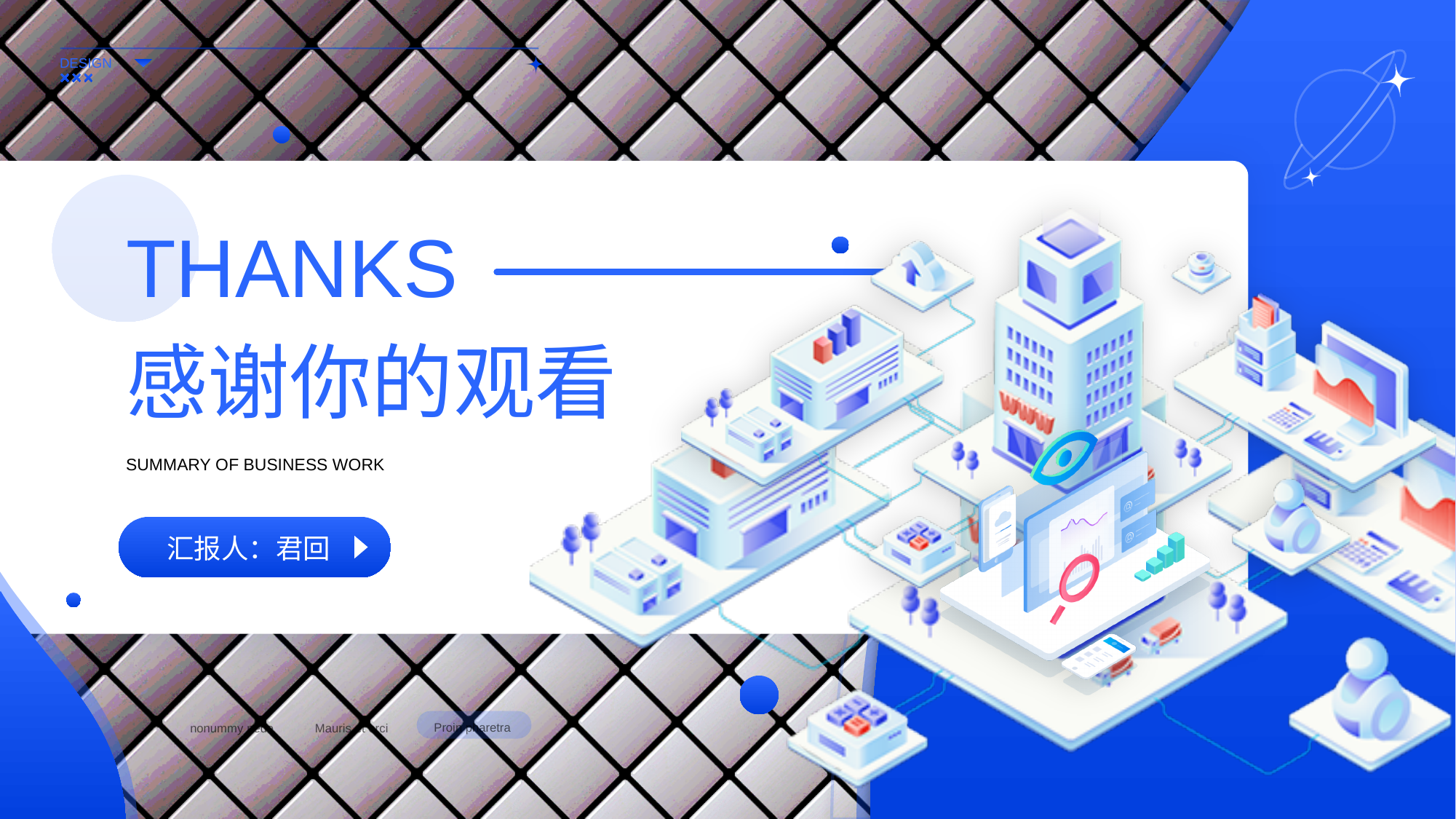

THANKS
感谢你的观看
SUMMARY OF BUSINESS WORK
汇报人：君回